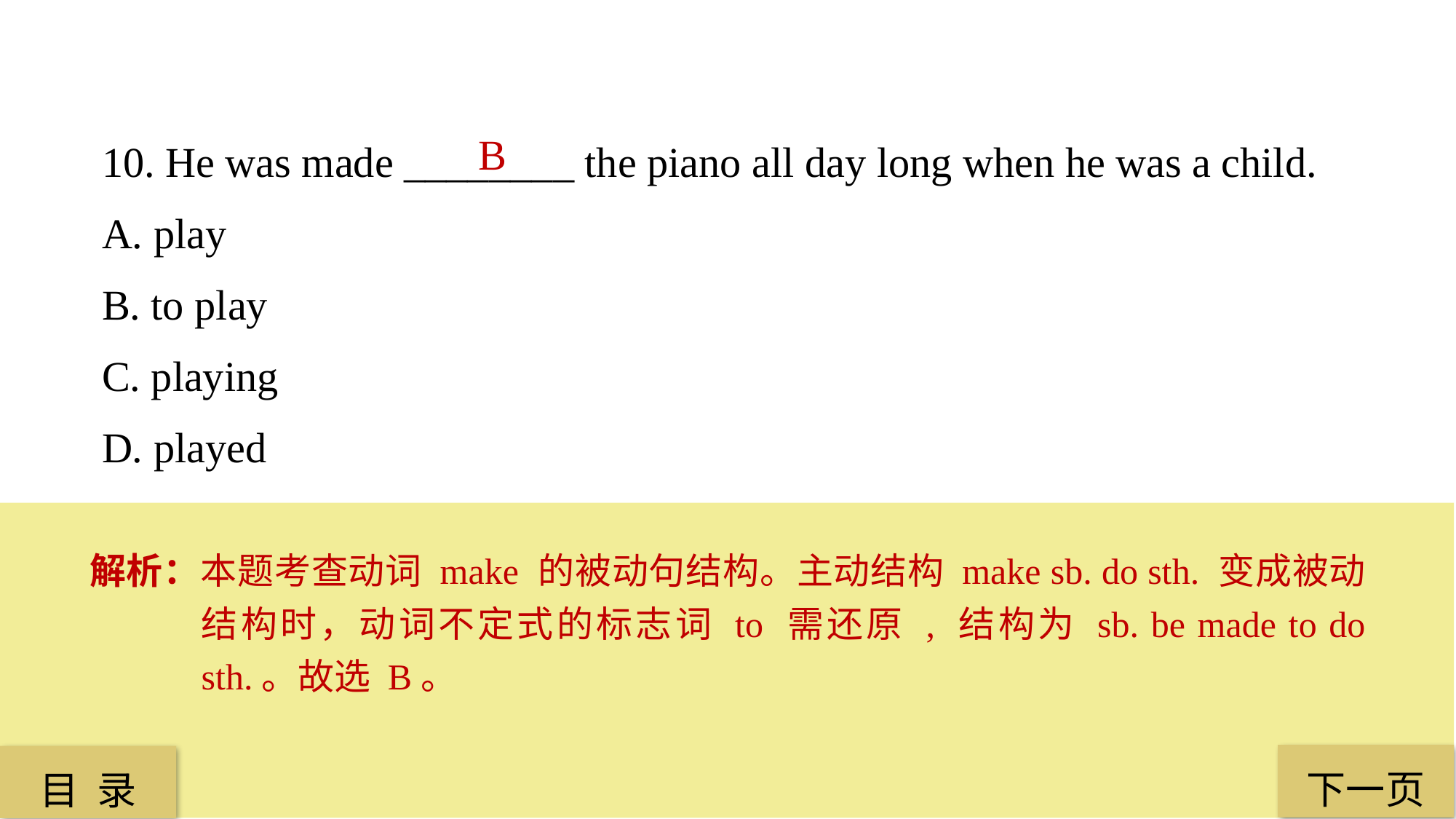

10. He was made ________ the piano all day long when he was a child.
A. play
B. to play
C. playing
D. played
B
解析：本题考查动词 make 的被动句结构。主动结构 make sb. do sth. 变成被动结构时，动词不定式的标志词 to 需还原 , 结构为 sb. be made to do sth.。故选 B。